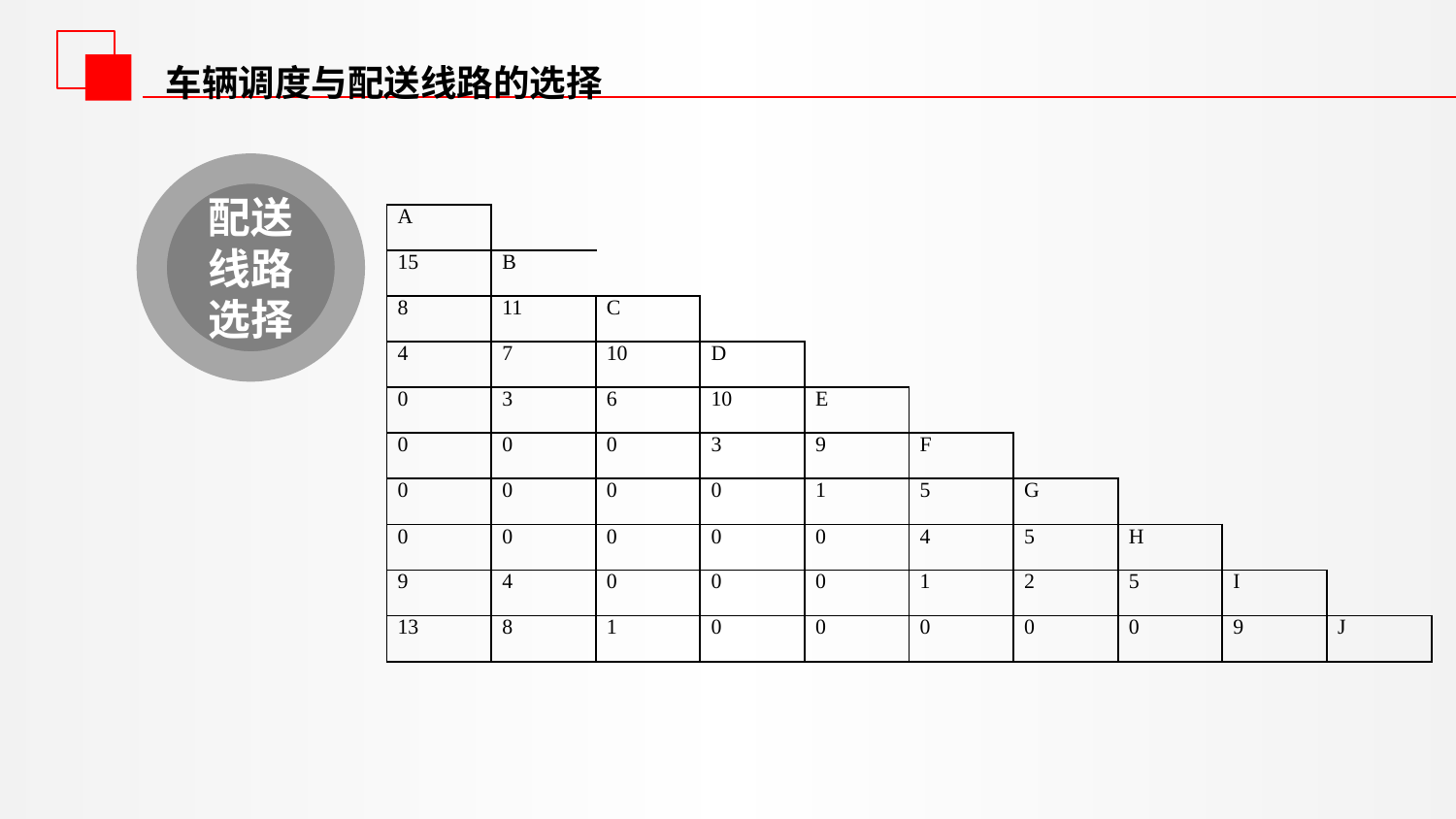

车辆调度与配送线路的选择
配送线路选择
| A |  |  |  |  |  |  |  |  |  |
| --- | --- | --- | --- | --- | --- | --- | --- | --- | --- |
| 15 | B |  |  |  |  |  |  |  |  |
| 8 | 11 | C |  |  |  |  |  |  |  |
| 4 | 7 | 10 | D |  |  |  |  |  |  |
| 0 | 3 | 6 | 10 | E |  |  |  |  |  |
| 0 | 0 | 0 | 3 | 9 | F |  |  |  |  |
| 0 | 0 | 0 | 0 | 1 | 5 | G |  |  |  |
| 0 | 0 | 0 | 0 | 0 | 4 | 5 | H |  |  |
| 9 | 4 | 0 | 0 | 0 | 1 | 2 | 5 | I |  |
| 13 | 8 | 1 | 0 | 0 | 0 | 0 | 0 | 9 | J |